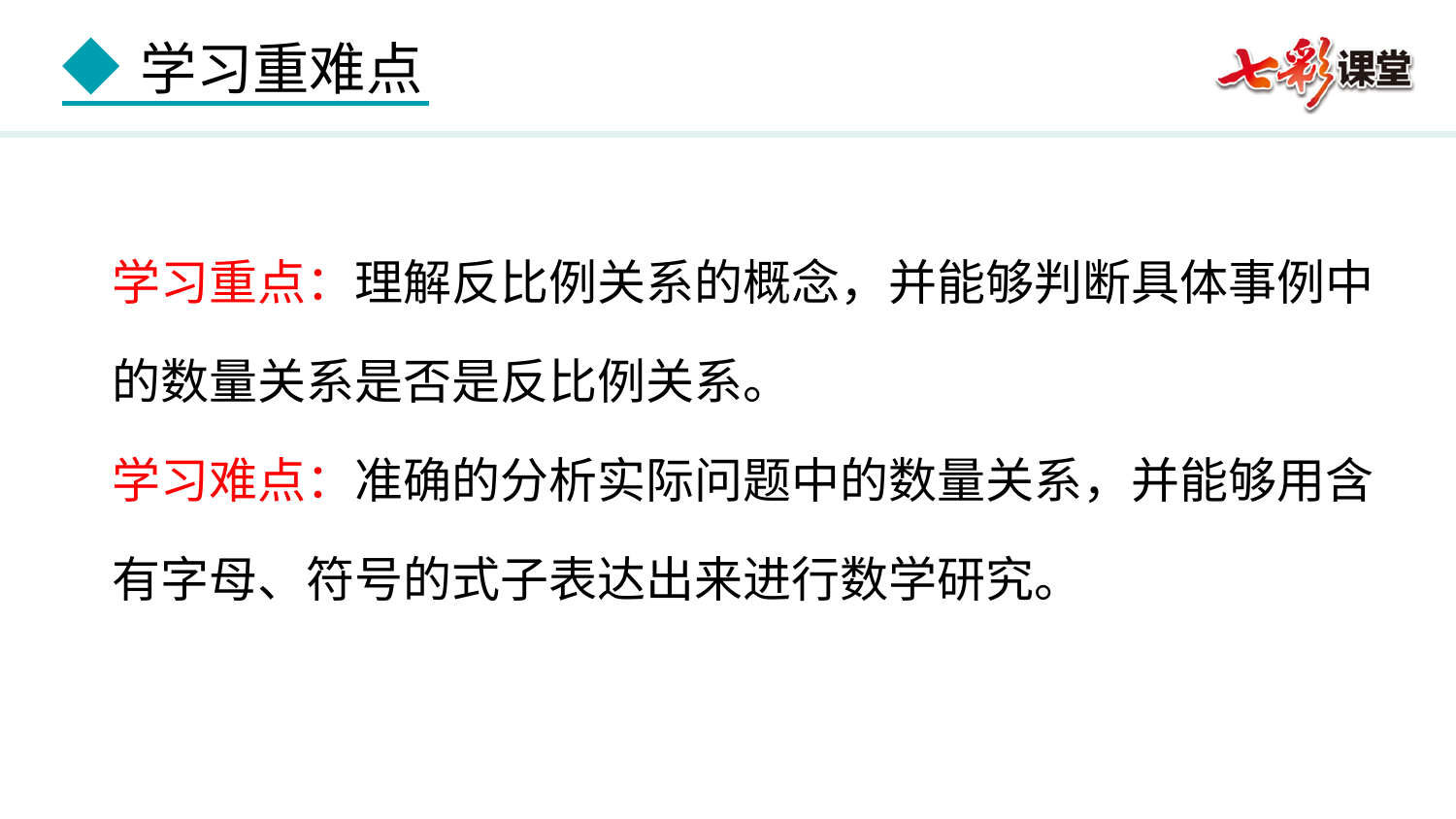

学习重点：理解反比例关系的概念，并能够判断具体事例中的数量关系是否是反比例关系。
学习难点：准确的分析实际问题中的数量关系，并能够用含有字母、符号的式子表达出来进行数学研究。